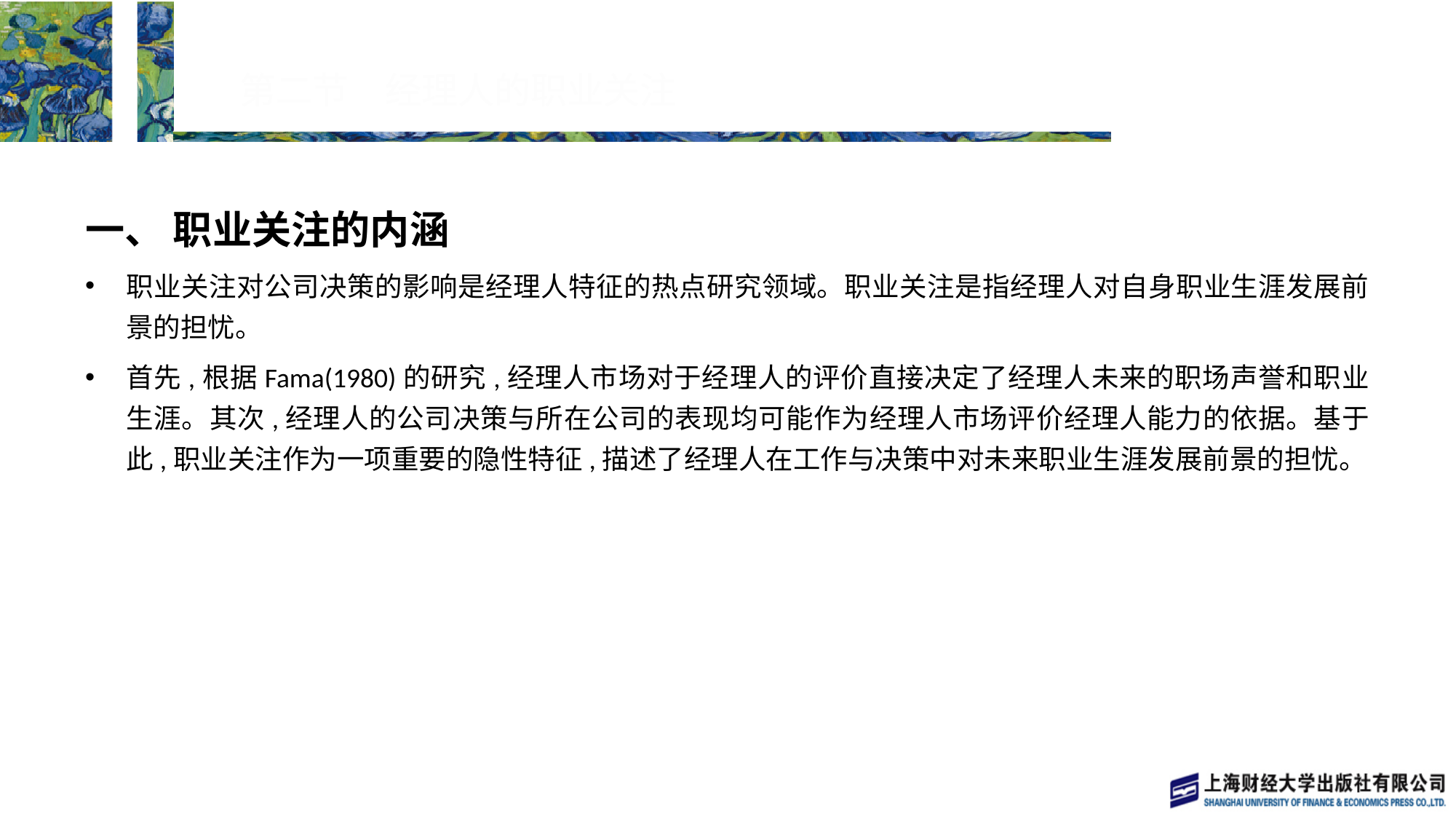

# 第二节　经理人的职业关注
一、 职业关注的内涵
职业关注对公司决策的影响是经理人特征的热点研究领域。职业关注是指经理人对自身职业生涯发展前景的担忧。
首先,根据Fama(1980)的研究,经理人市场对于经理人的评价直接决定了经理人未来的职场声誉和职业生涯。其次,经理人的公司决策与所在公司的表现均可能作为经理人市场评价经理人能力的依据。基于此,职业关注作为一项重要的隐性特征,描述了经理人在工作与决策中对未来职业生涯发展前景的担忧。